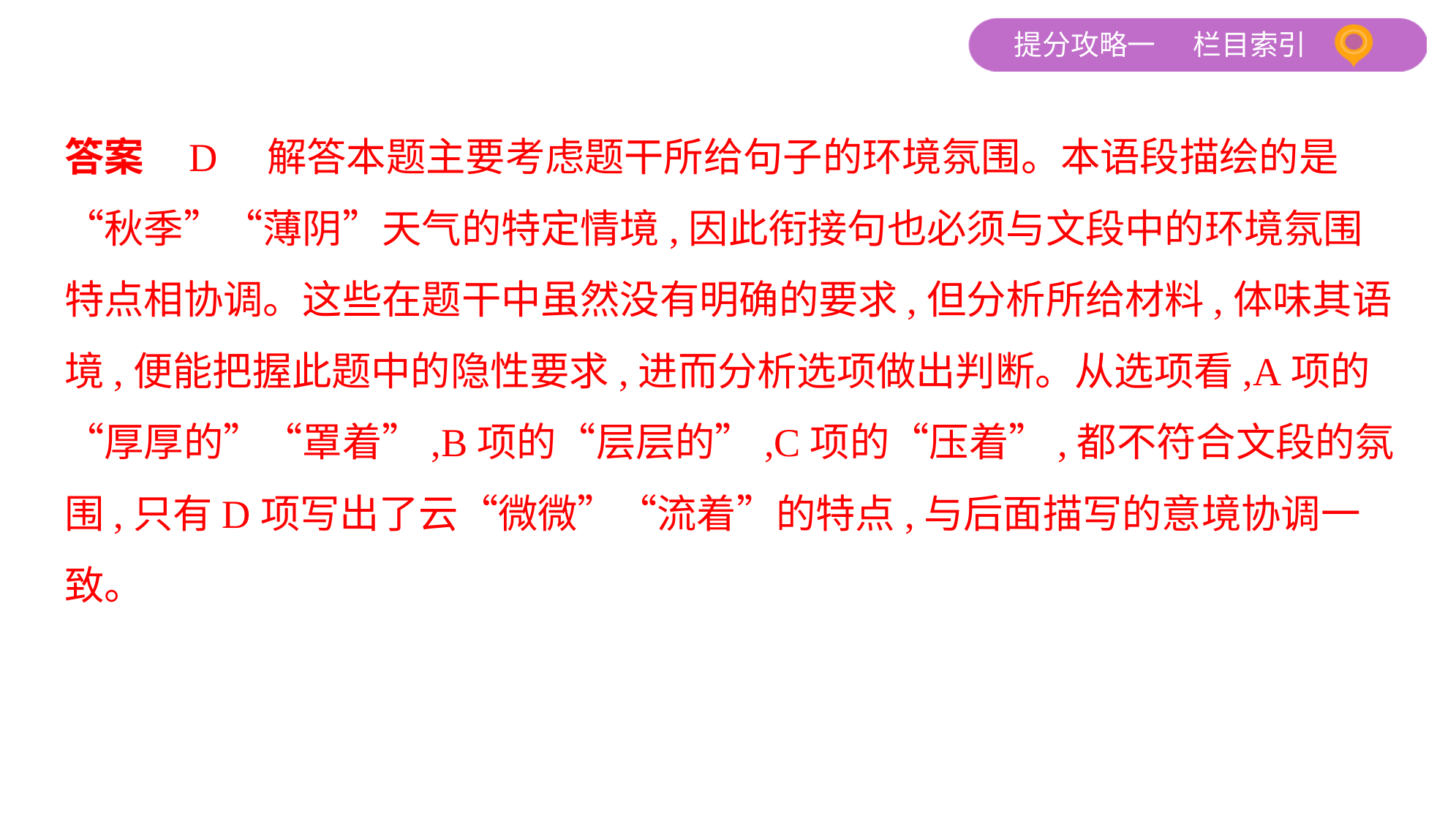

答案    D　解答本题主要考虑题干所给句子的环境氛围。本语段描绘的是
“秋季”“薄阴”天气的特定情境,因此衔接句也必须与文段中的环境氛围
特点相协调。这些在题干中虽然没有明确的要求,但分析所给材料,体味其语
境,便能把握此题中的隐性要求,进而分析选项做出判断。从选项看,A项的
“厚厚的”“罩着”,B项的“层层的”,C项的“压着”,都不符合文段的氛
围,只有D项写出了云“微微”“流着”的特点,与后面描写的意境协调一
致。